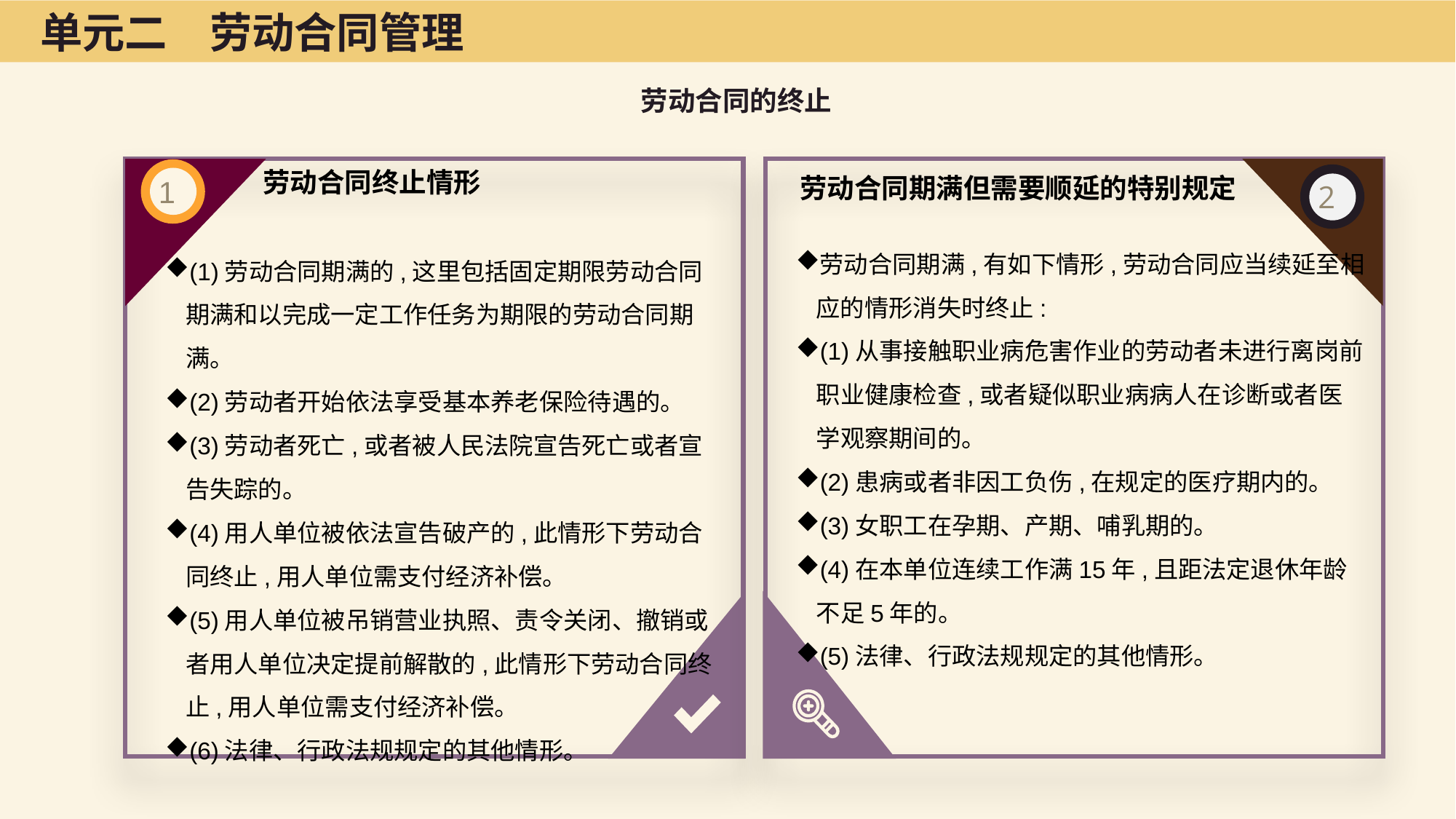

单元二　劳动合同管理
劳动合同的终止
劳动合同终止情形

劳动合同期满但需要顺延的特别规定

劳动合同期满,有如下情形,劳动合同应当续延至相应的情形消失时终止:
(1)从事接触职业病危害作业的劳动者未进行离岗前职业健康检查,或者疑似职业病病人在诊断或者医学观察期间的。
(2)患病或者非因工负伤,在规定的医疗期内的。
(3)女职工在孕期、产期、哺乳期的。
(4)在本单位连续工作满15年,且距法定退休年龄不足5年的。
(5)法律、行政法规规定的其他情形。
(1)劳动合同期满的,这里包括固定期限劳动合同期满和以完成一定工作任务为期限的劳动合同期满。
(2)劳动者开始依法享受基本养老保险待遇的。
(3)劳动者死亡,或者被人民法院宣告死亡或者宣告失踪的。
(4)用人单位被依法宣告破产的,此情形下劳动合同终止,用人单位需支付经济补偿。
(5)用人单位被吊销营业执照、责令关闭、撤销或者用人单位决定提前解散的,此情形下劳动合同终止,用人单位需支付经济补偿。
(6)法律、行政法规规定的其他情形。

1

2